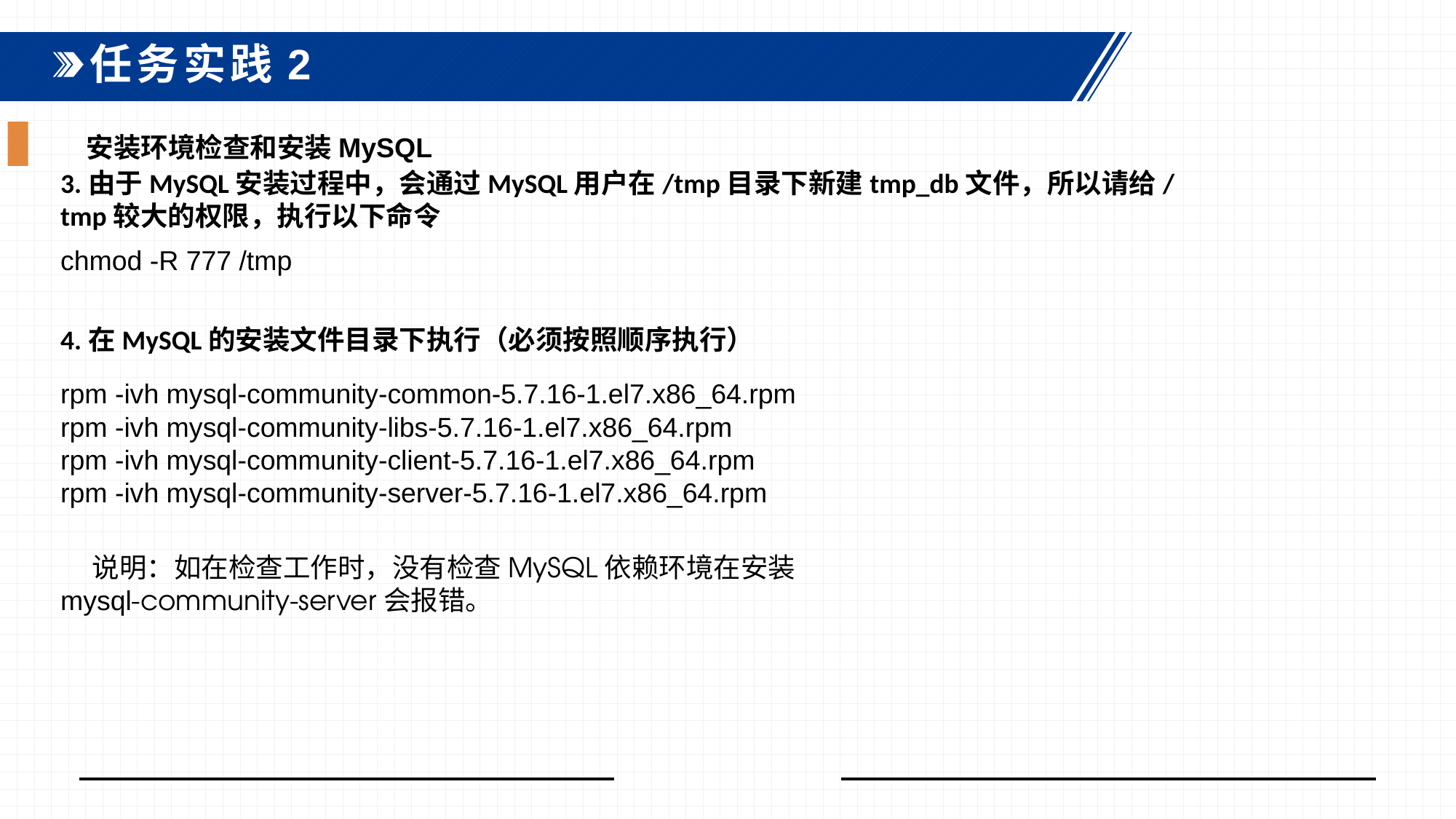

任务实践2
安装环境检查和安装MySQL
3.由于MySQL安装过程中，会通过MySQL用户在/tmp目录下新建tmp_db文件，所以请给/tmp较大的权限，执行以下命令
chmod -R 777 /tmp
4.在MySQL的安装文件目录下执行（必须按照顺序执行）
rpm -ivh mysql-community-common-5.7.16-1.el7.x86_64.rpm rpm -ivh mysql-community-libs-5.7.16-1.el7.x86_64.rpmrpm -ivh mysql-community-client-5.7.16-1.el7.x86_64.rpm rpm -ivh mysql-community-server-5.7.16-1.el7.x86_64.rpm
说明：如在检查工作时，没有检查MySQL依赖环境在安装mysql-community-server会报错。